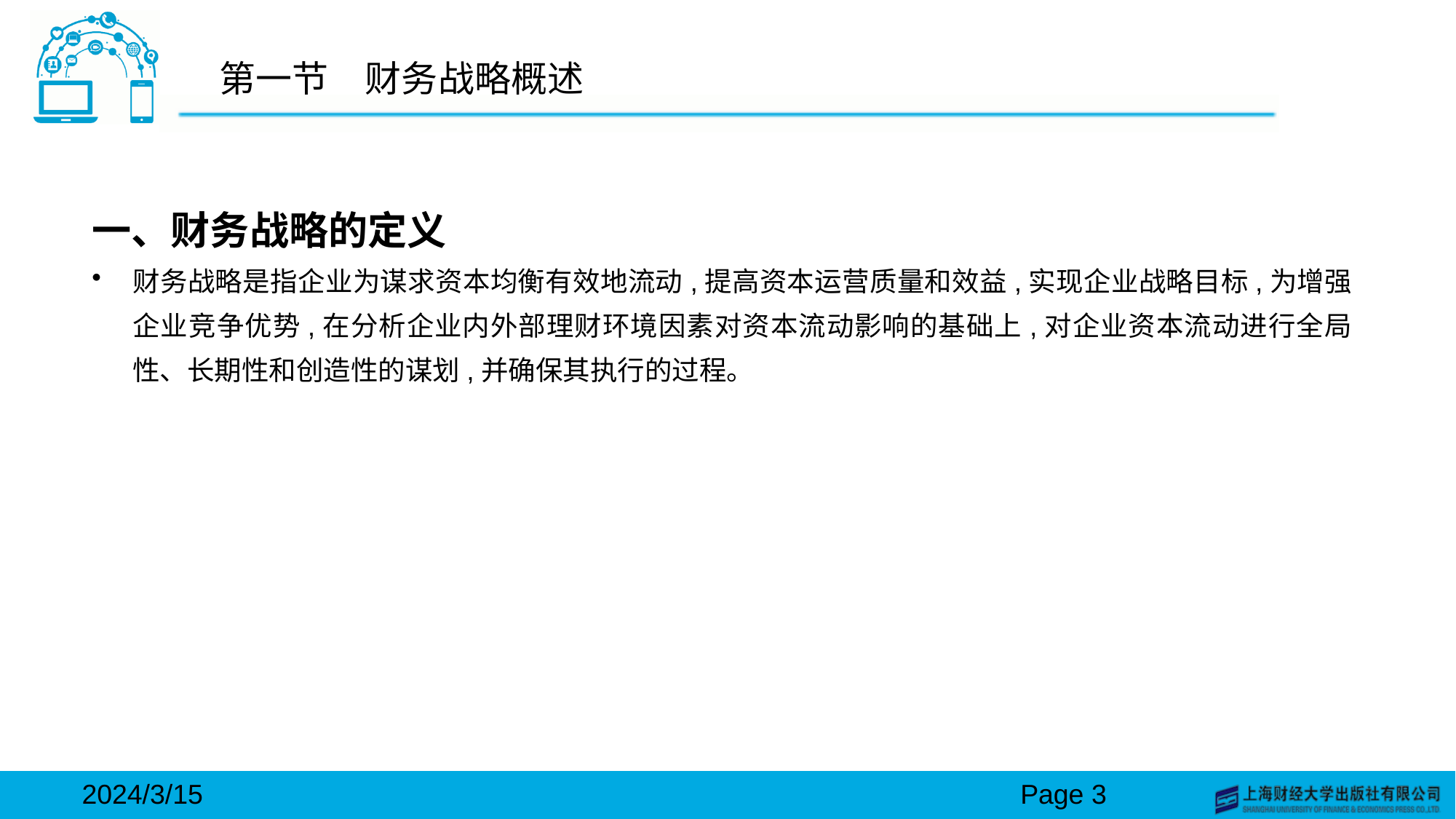

# 第一节　财务战略概述
一、财务战略的定义
财务战略是指企业为谋求资本均衡有效地流动,提高资本运营质量和效益,实现企业战略目标,为增强企业竞争优势,在分析企业内外部理财环境因素对资本流动影响的基础上,对企业资本流动进行全局性、长期性和创造性的谋划,并确保其执行的过程。
2024/3/15
Page 3